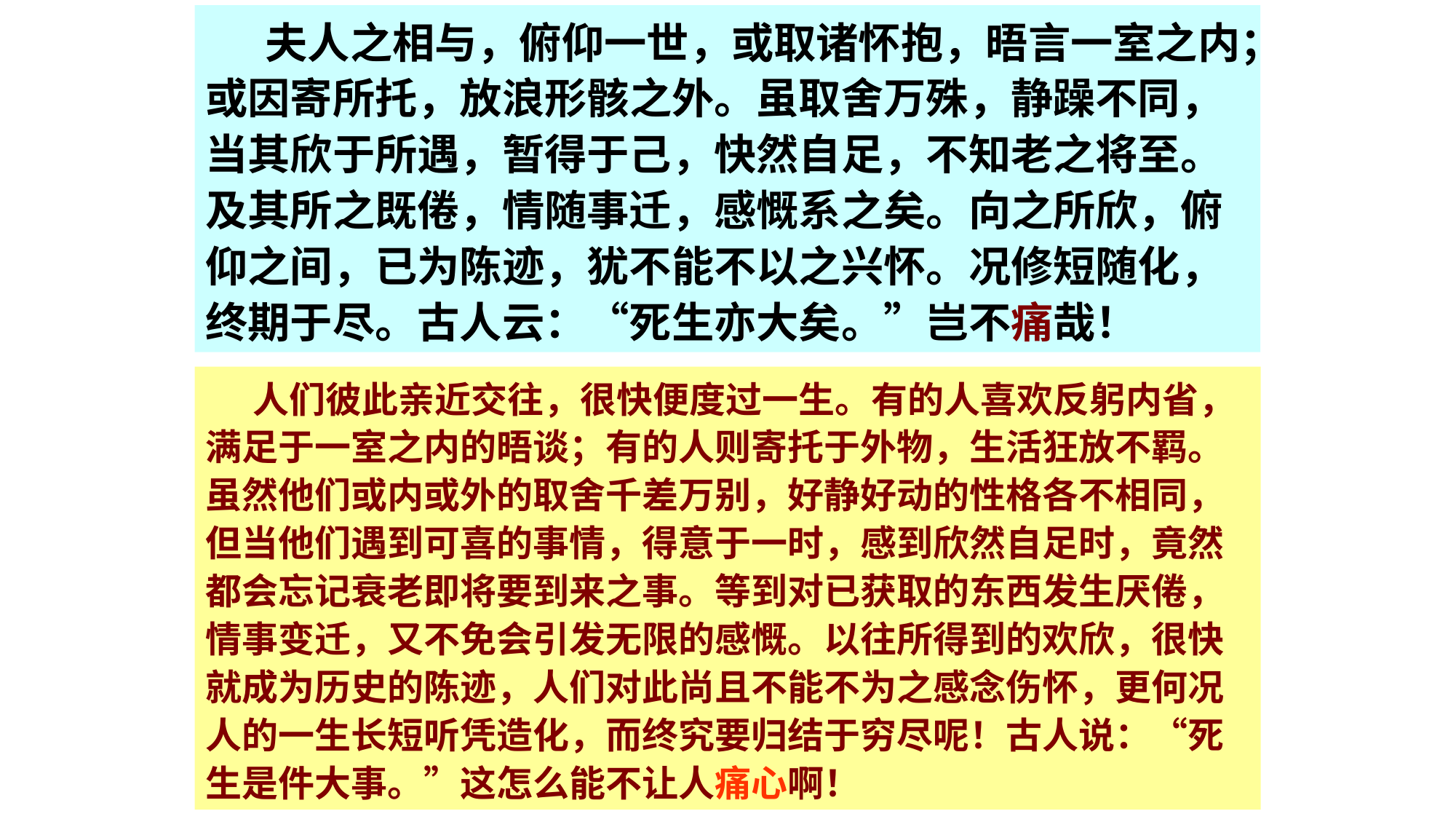

夫人之相与，俯仰一世，或取诸怀抱，晤言一室之内；或因寄所托，放浪形骸之外。虽取舍万殊，静躁不同，当其欣于所遇，暂得于己，快然自足，不知老之将至。及其所之既倦，情随事迁，感慨系之矣。向之所欣，俯仰之间，已为陈迹，犹不能不以之兴怀。况修短随化，终期于尽。古人云：“死生亦大矣。”岂不痛哉！
 人们彼此亲近交往，很快便度过一生。有的人喜欢反躬内省，满足于一室之内的晤谈；有的人则寄托于外物，生活狂放不羁。虽然他们或内或外的取舍千差万别，好静好动的性格各不相同，但当他们遇到可喜的事情，得意于一时，感到欣然自足时，竟然都会忘记衰老即将要到来之事。等到对已获取的东西发生厌倦，情事变迁，又不免会引发无限的感慨。以往所得到的欢欣，很快就成为历史的陈迹，人们对此尚且不能不为之感念伤怀，更何况人的一生长短听凭造化，而终究要归结于穷尽呢！古人说：“死生是件大事。”这怎么能不让人痛心啊！